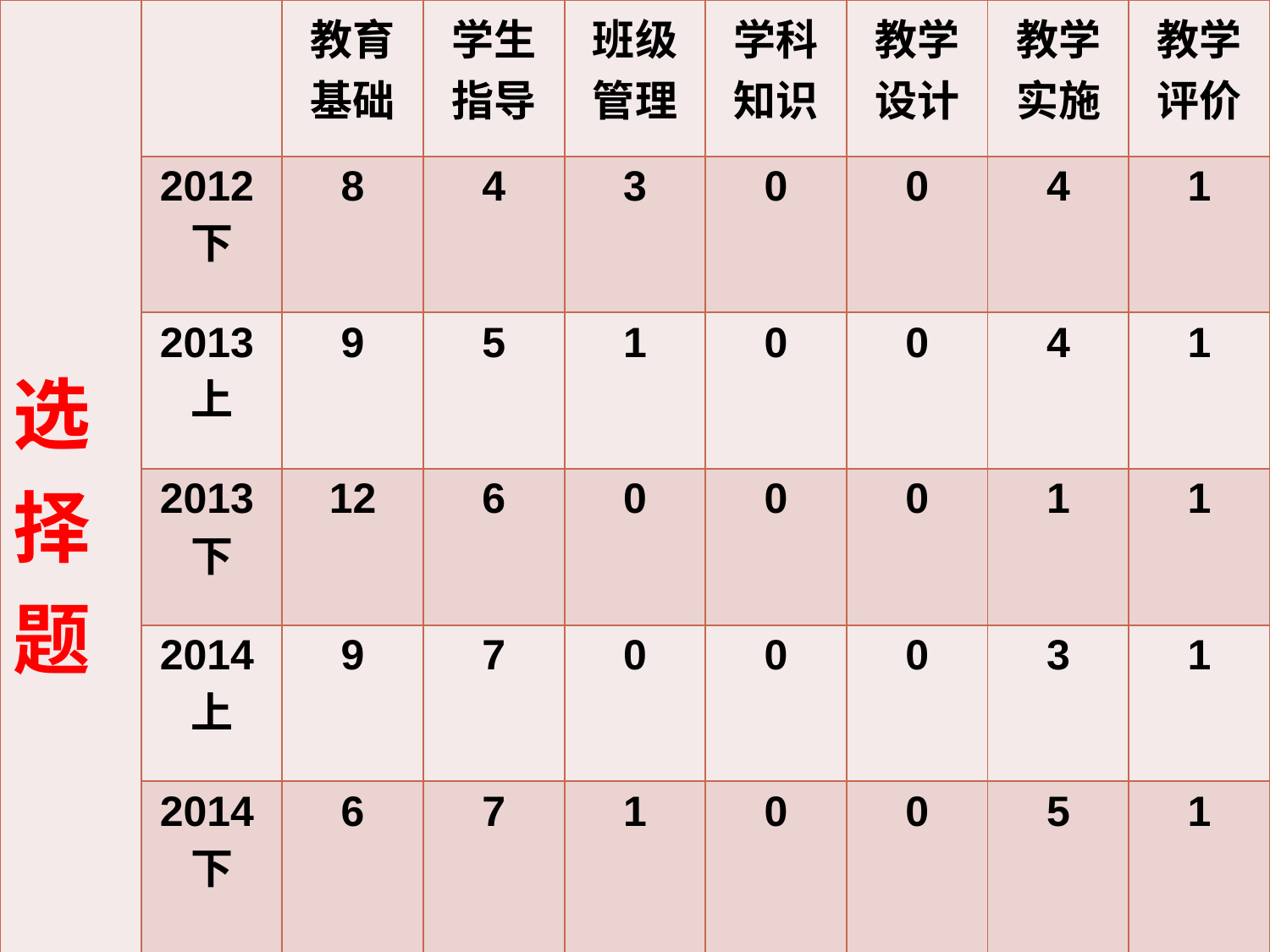

| 选择题 |  | 教育基础 | 学生指导 | 班级管理 | 学科知识 | 教学设计 | 教学实施 | 教学评价 |
| --- | --- | --- | --- | --- | --- | --- | --- | --- |
|  | 2012下 | 8 | 4 | 3 | 0 | 0 | 4 | 1 |
|  | 2013上 | 9 | 5 | 1 | 0 | 0 | 4 | 1 |
|  | 2013下 | 12 | 6 | 0 | 0 | 0 | 1 | 1 |
|  | 2014上 | 9 | 7 | 0 | 0 | 0 | 3 | 1 |
|  | 2014下 | 6 | 7 | 1 | 0 | 0 | 5 | 1 |